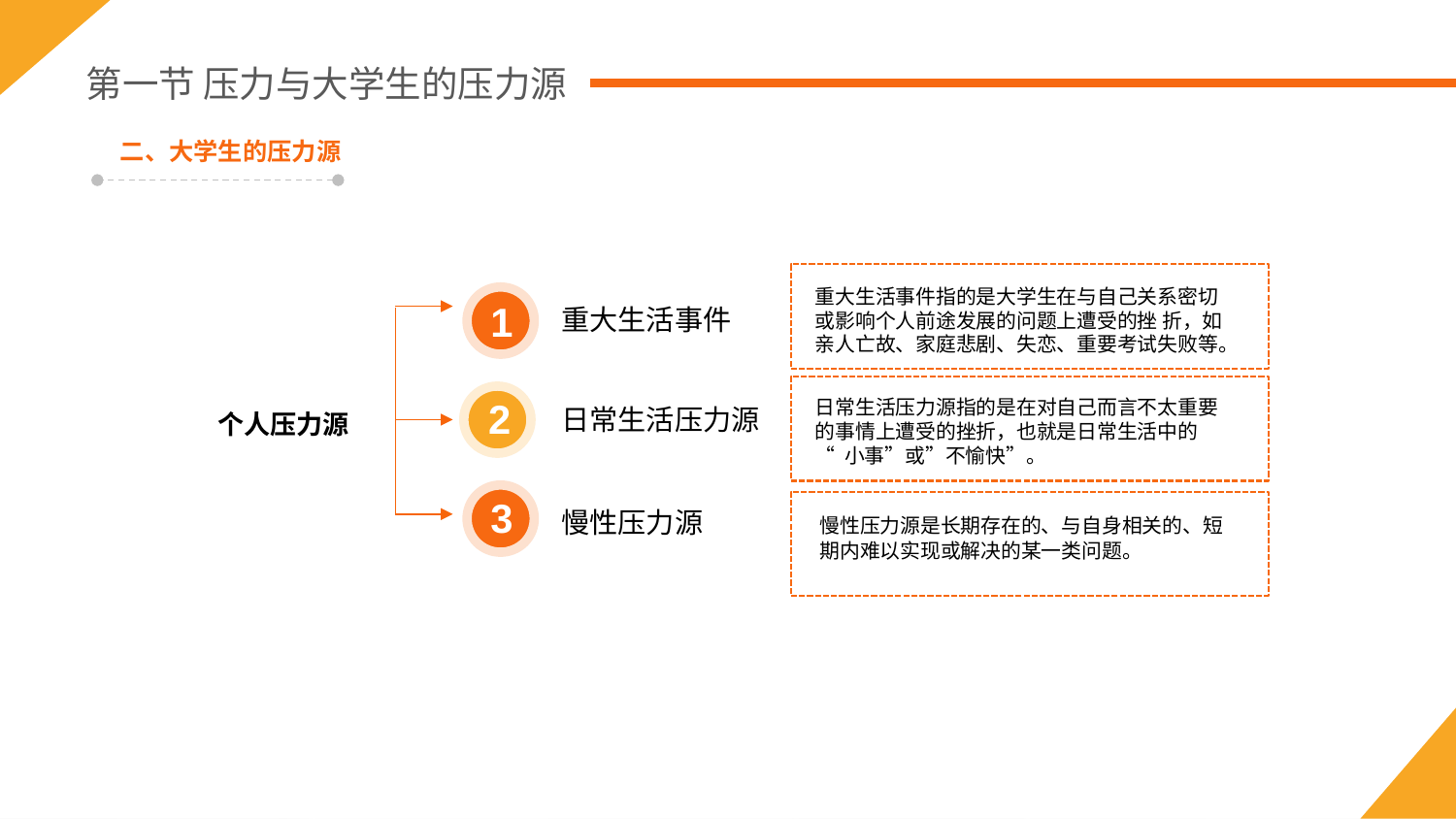

第一节 压力与大学生的压力源
二、大学生的压力源

重大生活事件指的是大学生在与自己关系密切或影响个人前途发展的问题上遭受的挫 折，如亲人亡故、家庭悲剧、失恋、重要考试失败等。

1
重大生活事件

2
日常生活压力源指的是在对自己而言不太重要的事情上遭受的挫折，也就是日常生活中的
“ 小事”或”不愉快”。
个人压力源
日常生活压力源

3

慢性压力源
慢性压力源是长期存在的、与自身相关的、短期内难以实现或解决的某一类问题。